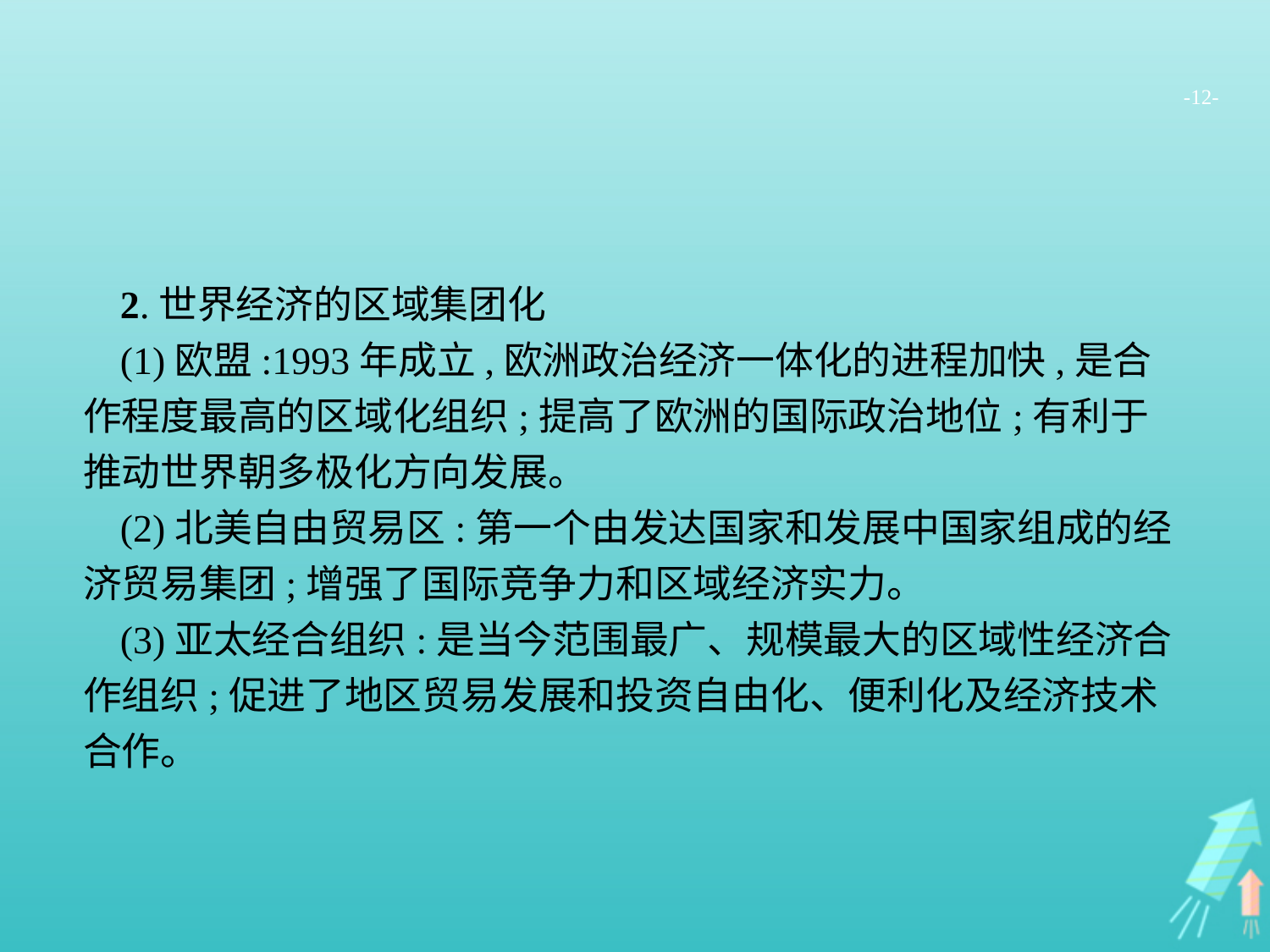

-12-
2.世界经济的区域集团化
(1)欧盟:1993年成立,欧洲政治经济一体化的进程加快,是合作程度最高的区域化组织;提高了欧洲的国际政治地位;有利于推动世界朝多极化方向发展。
(2)北美自由贸易区:第一个由发达国家和发展中国家组成的经济贸易集团;增强了国际竞争力和区域经济实力。
(3)亚太经合组织:是当今范围最广、规模最大的区域性经济合作组织;促进了地区贸易发展和投资自由化、便利化及经济技术合作。